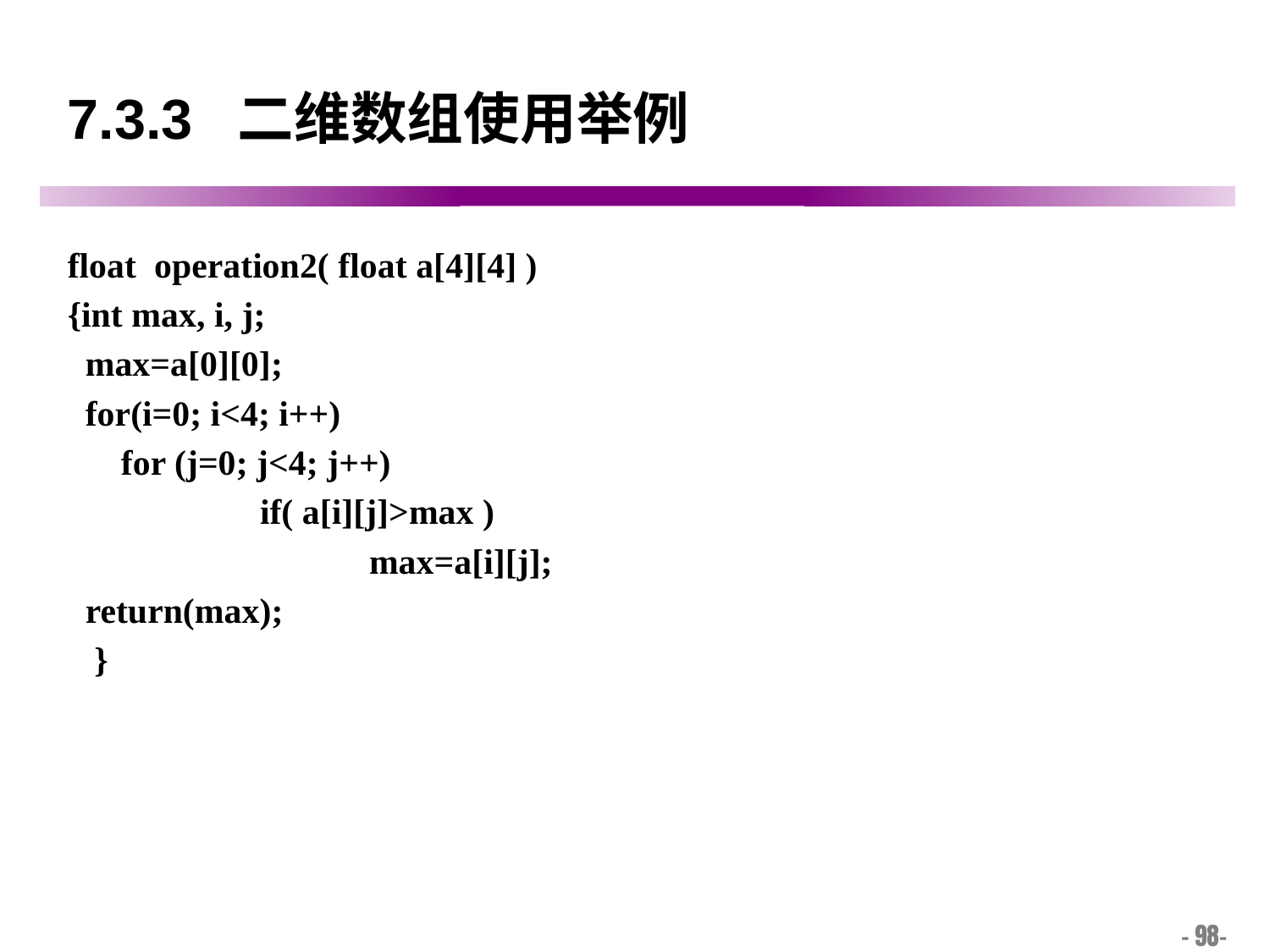

# 7.3.3  二维数组使用举例
float  operation2( float a[4][4] )
{int max, i, j;
  max=a[0][0];
  for(i=0; i<4; i++)
      for (j=0; j<4; j++)
		  if( a[i][j]>max )
			max=a[i][j];
  return(max);
   }
 - 98-